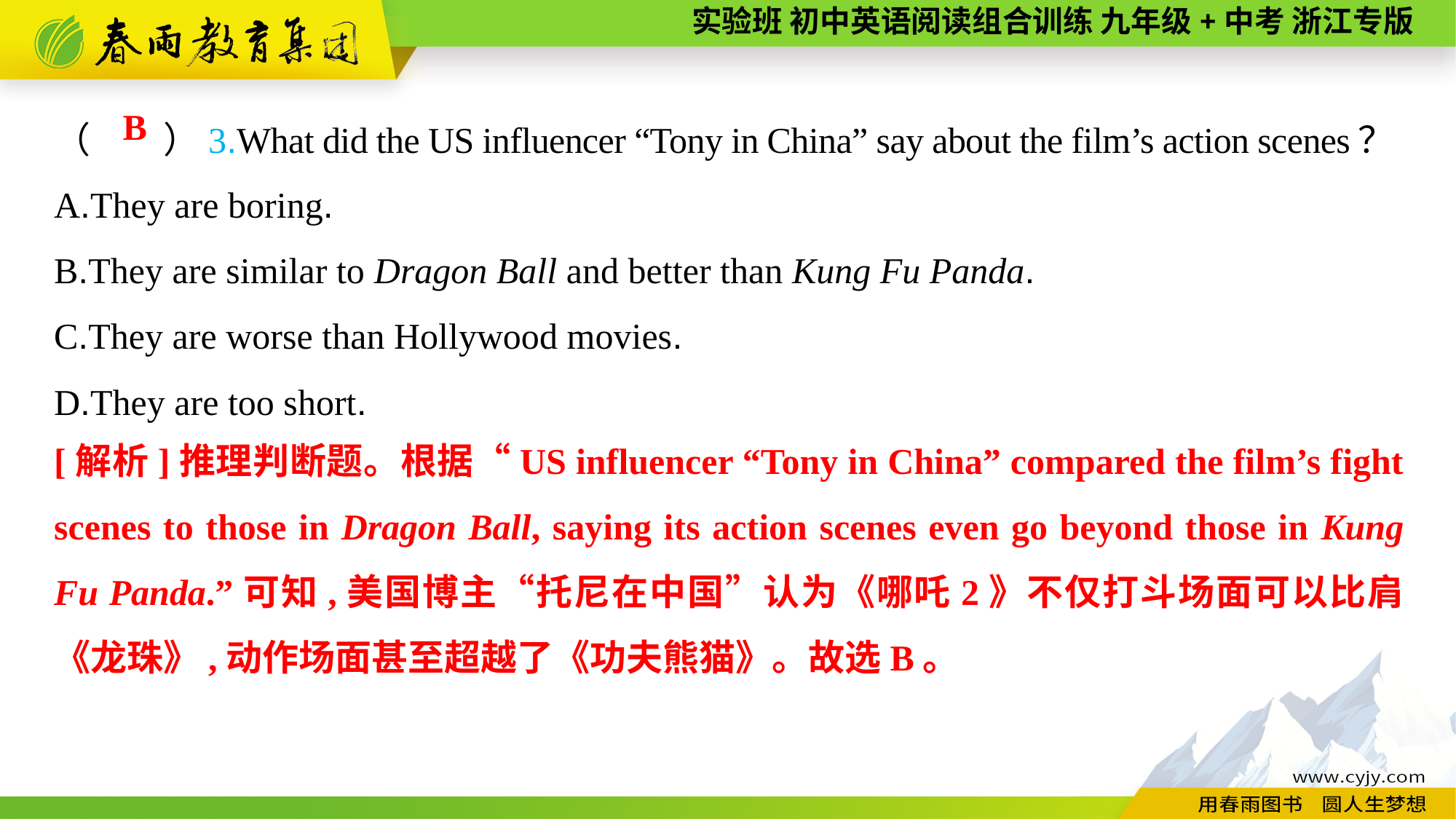

（　　）3.What did the US influencer “Tony in China” say about the film’s action scenes？
A.They are boring.
B.They are similar to Dragon Ball and better than Kung Fu Panda.
C.They are worse than Hollywood movies.
D.They are too short.
B
[解析]推理判断题。根据“US influencer “Tony in China” compared the film’s fight scenes to those in Dragon Ball, saying its action scenes even go beyond those in Kung Fu Panda.”可知,美国博主“托尼在中国”认为《哪吒2》不仅打斗场面可以比肩《龙珠》,动作场面甚至超越了《功夫熊猫》。故选B。